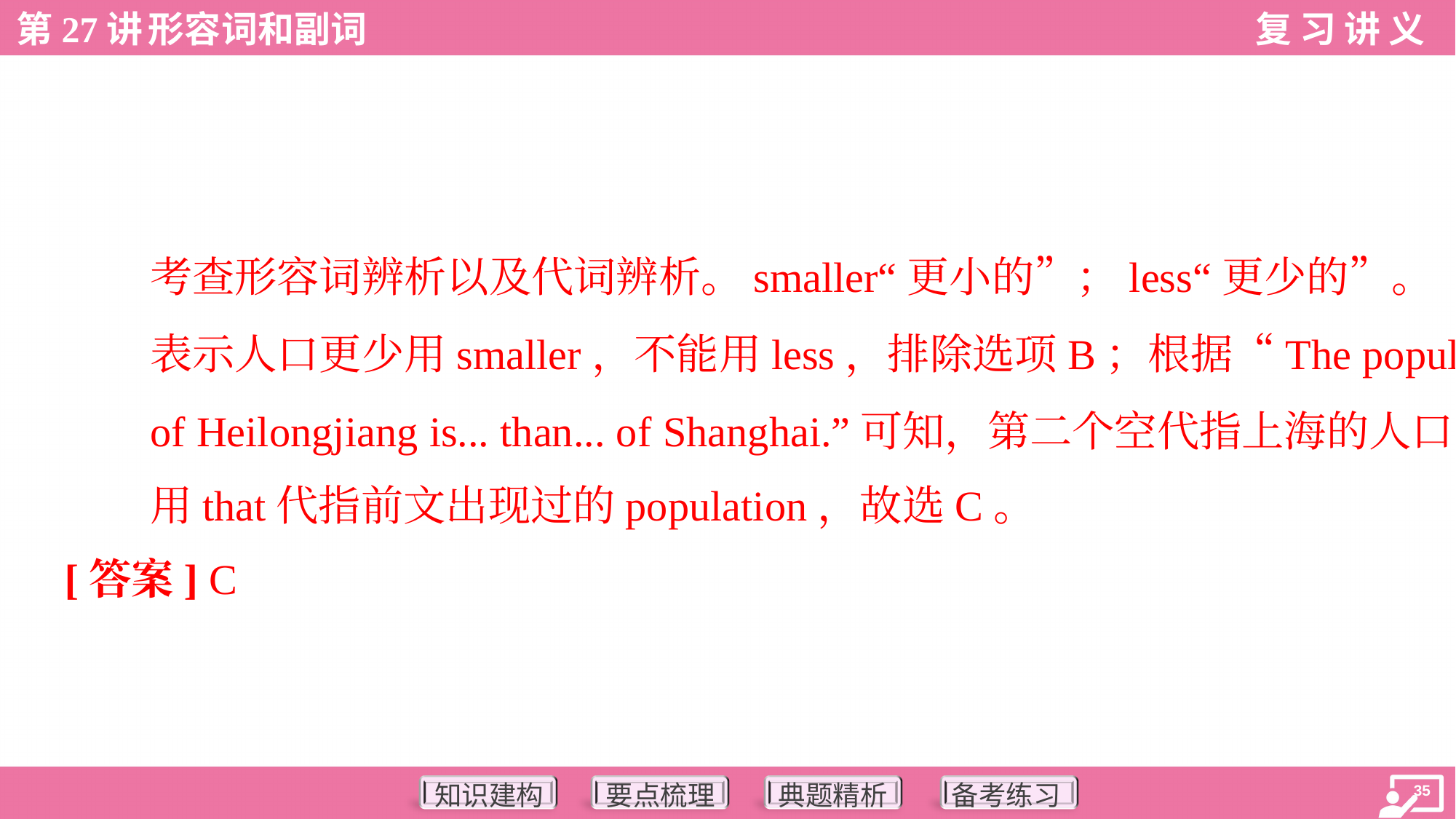

考查形容词辨析以及代词辨析。smaller“更小的”；less“更少的”。
表示人口更少用smaller，不能用less，排除选项B；根据“The population
of Heilongjiang is... than... of Shanghai.”可知，第二个空代指上海的人口，
用that代指前文出现过的population，故选C。
[答案] C